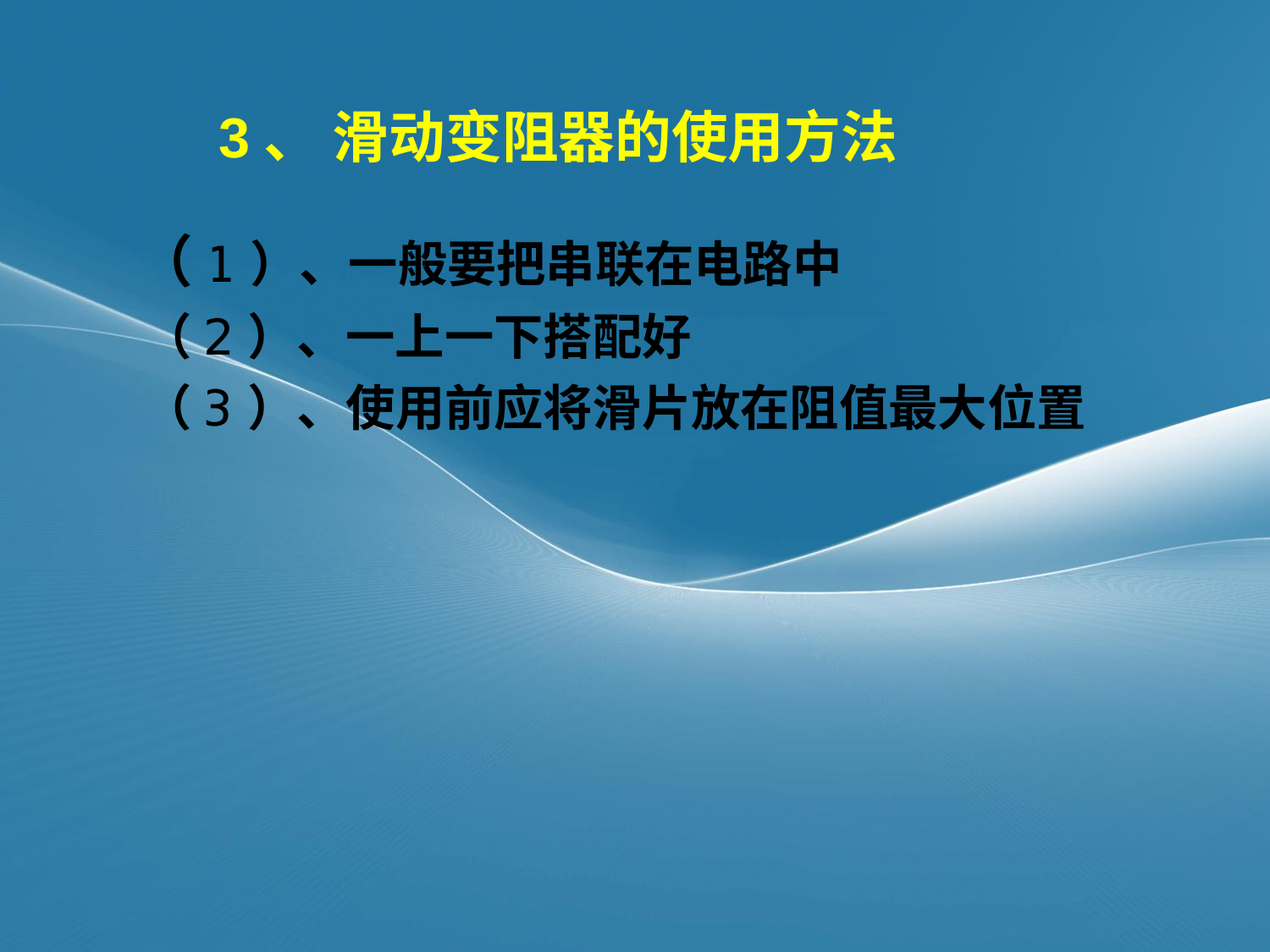

# 3、 滑动变阻器的使用方法
  （1）、一般要把串联在电路中
   （2）、一上一下搭配好
   （3）、使用前应将滑片放在阻值最大位置